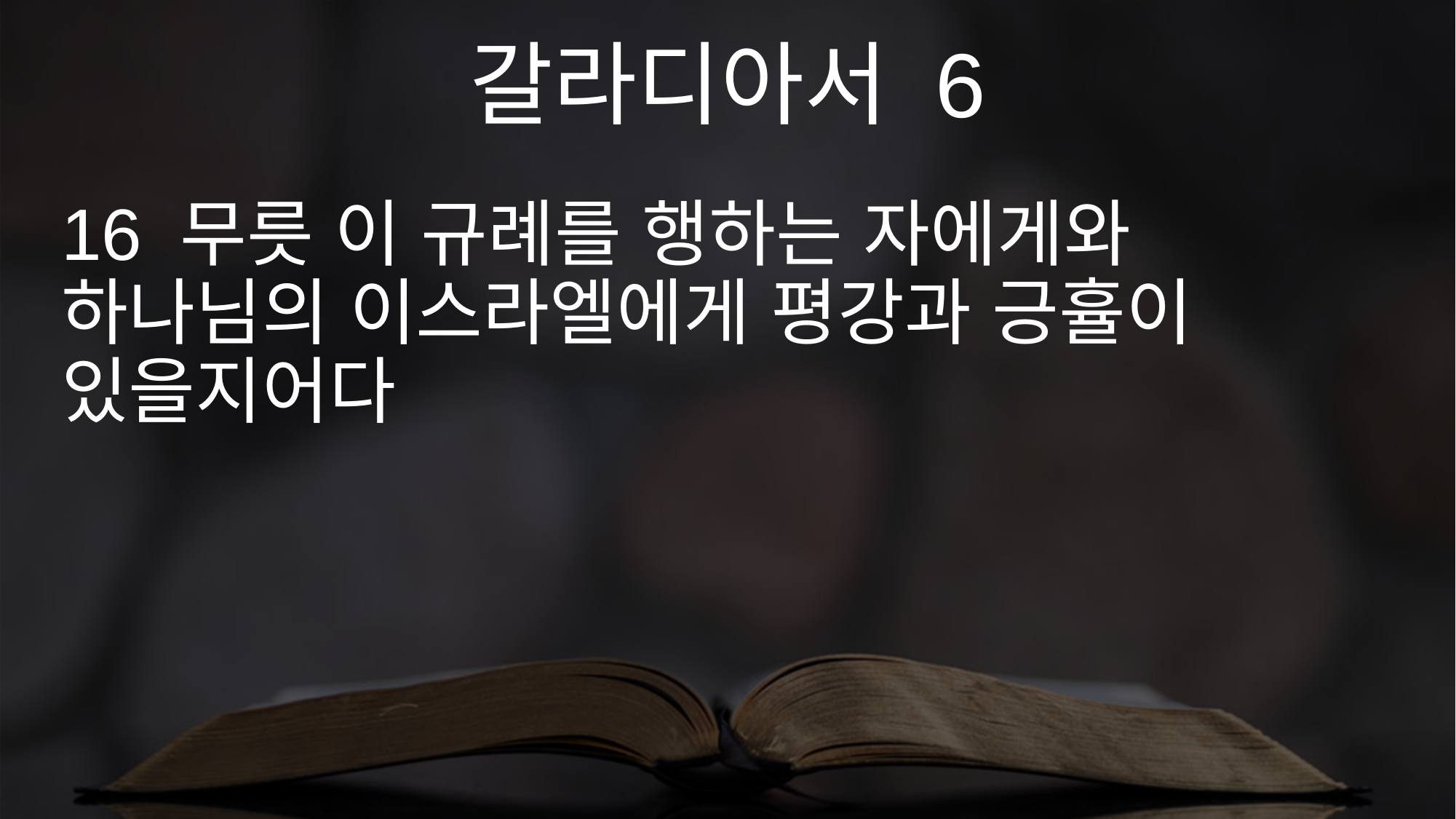

갈라디아서 6
16 무릇 이 규례를 행하는 자에게와 하나님의 이스라엘에게 평강과 긍휼이 있을지어다